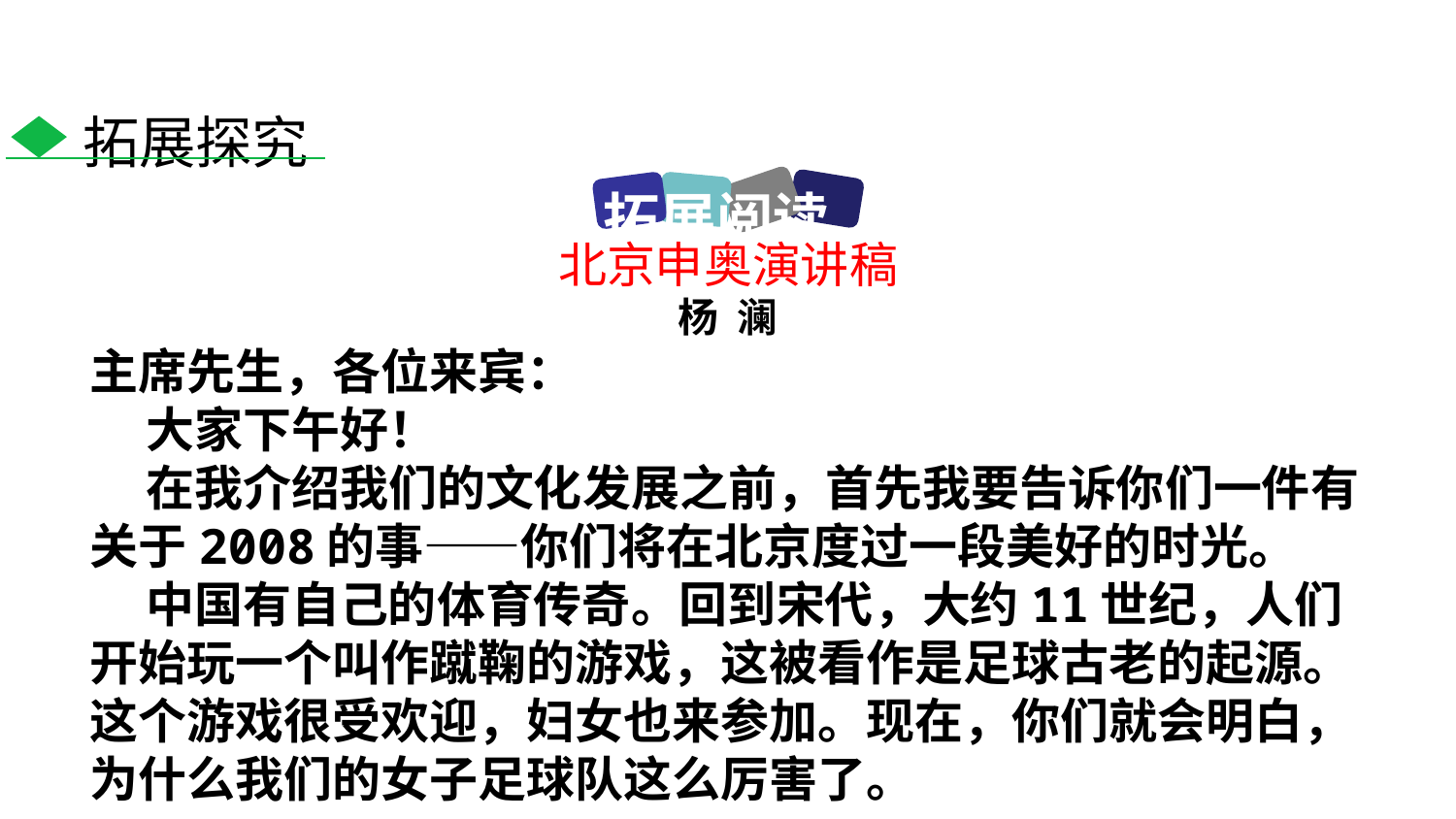

拓展探究

拓展阅读

北京申奥演讲稿
杨  澜
主席先生，各位来宾：
    大家下午好！
    在我介绍我们的文化发展之前，首先我要告诉你们一件有关于2008的事——你们将在北京度过一段美好的时光。
    中国有自己的体育传奇。回到宋代，大约11世纪，人们开始玩一个叫作蹴鞠的游戏，这被看作是足球古老的起源。这个游戏很受欢迎，妇女也来参加。现在，你们就会明白，为什么我们的女子足球队这么厉害了。